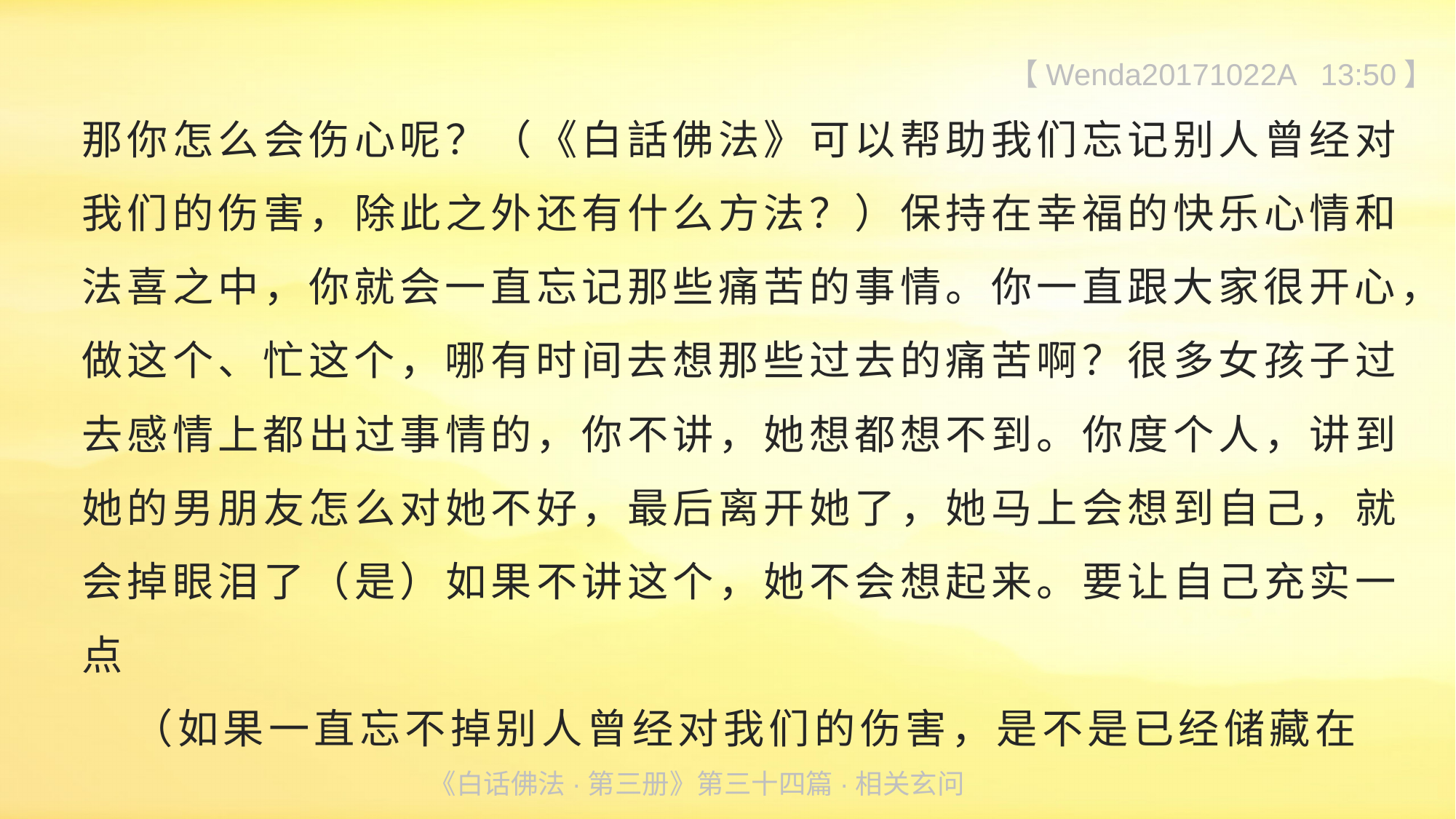

【Wenda20171022A   13:50】
那你怎么会伤心呢？（《白話佛法》可以帮助我们忘记别人曾经对我们的伤害，除此之外还有什么方法？）保持在幸福的快乐心情和法喜之中，你就会一直忘记那些痛苦的事情。你一直跟大家很开心，做这个、忙这个，哪有时间去想那些过去的痛苦啊？很多女孩子过去感情上都出过事情的，你不讲，她想都想不到。你度个人，讲到她的男朋友怎么对她不好，最后离开她了，她马上会想到自己，就会掉眼泪了（是）如果不讲这个，她不会想起来。要让自己充实一点
   （如果一直忘不掉别人曾经对我们的伤害，是不是已经储藏在
《白话佛法·第三册》第三十四篇·相关玄问